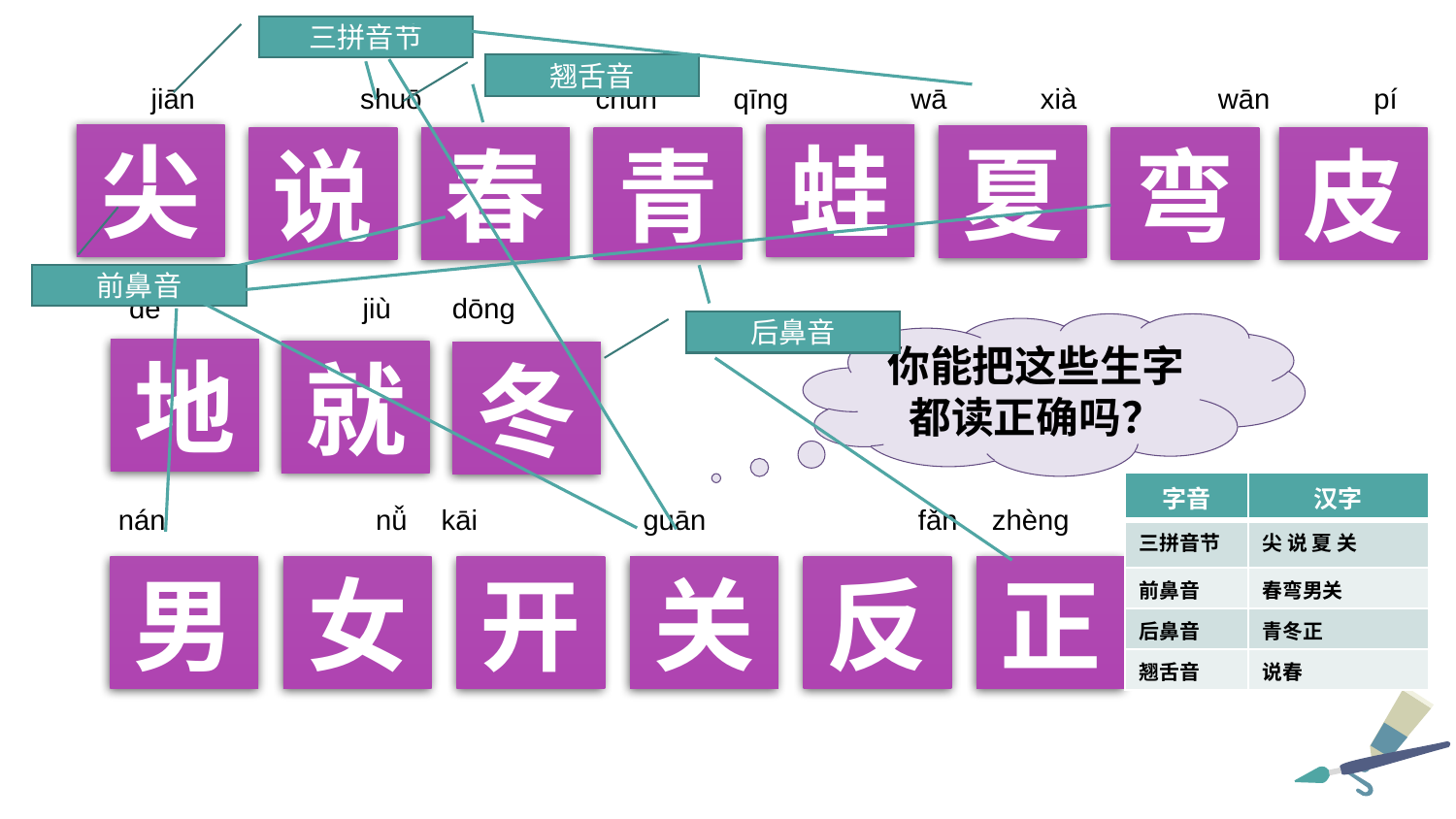

三拼音节
翘舌音
     jiān 	             shuō	      chūn	     qīng	         wā	       xià	           wān             pí
尖
蛙
夏
说
春
青
弯
皮
前鼻音
  de 	             jiù	      dōng
后鼻音
你能把这些生字都读正确吗？
地
就
冬
| 字音 | 汉字 |
| --- | --- |
| 三拼音节 | 尖 说 夏 关 |
| 前鼻音 | 春弯男关 |
| 后鼻音 | 青冬正 |
| 翘舌音 | 说春 |
nán 	              nǚ	    kāi	           guān	         fǎn	zhèng
男
女
开
关
反
正